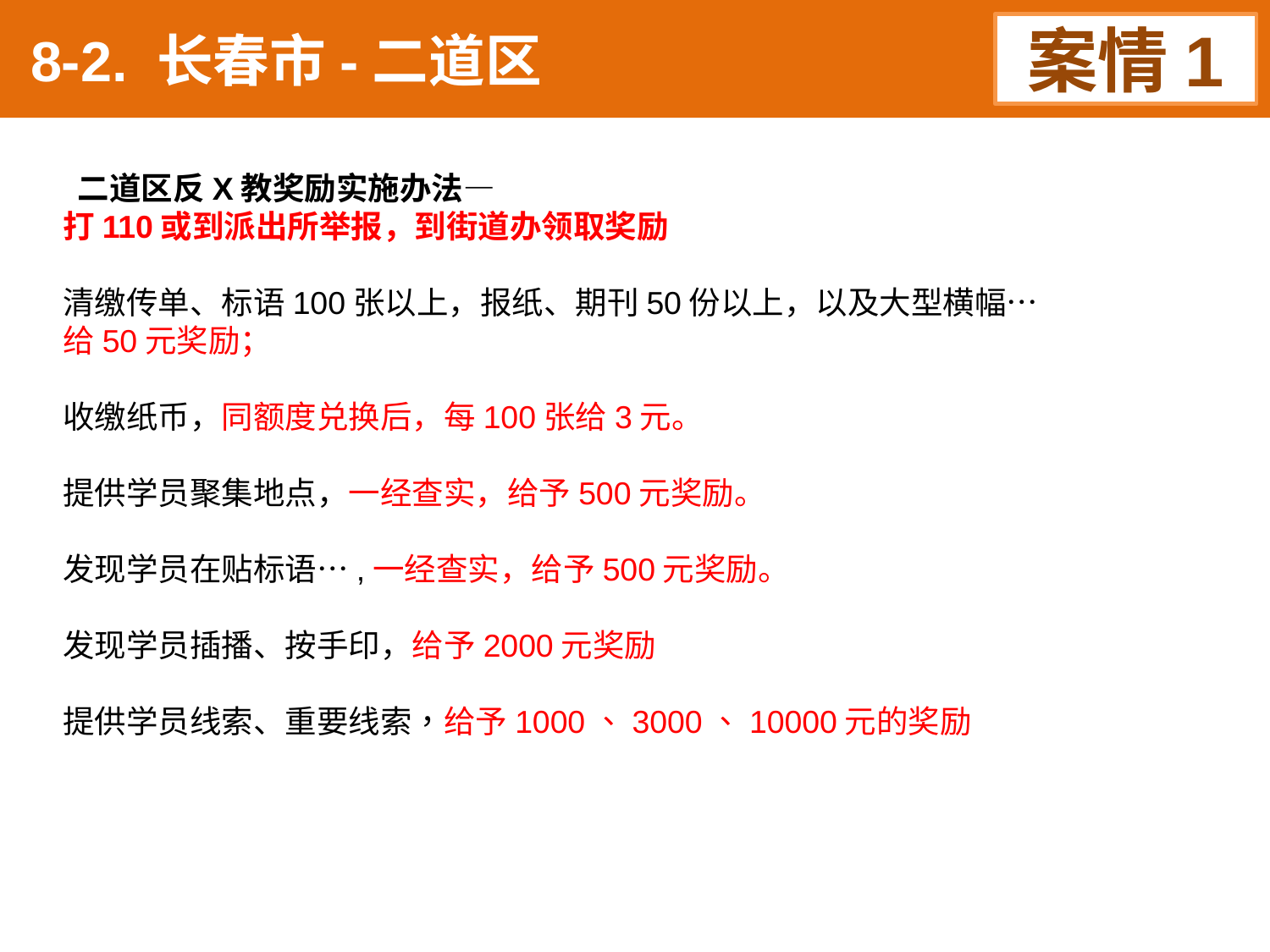

8-2. 长春市-二道区
案情1

 二道区反X教奖励实施办法—
打110或到派出所举报，到街道办领取奖励

清缴传单、标语100张以上，报纸、期刊50份以上，以及大型横幅…
给50元奖励；

收缴纸币，同额度兑换后，每100张给3元。

提供学员聚集地点，一经查实，给予500元奖励。

发现学员在贴标语…,一经查实，给予500元奖励。

发现学员插播、按手印，给予2000元奖励

提供学员线索、重要线索，给予1000、3000、10000元的奖励